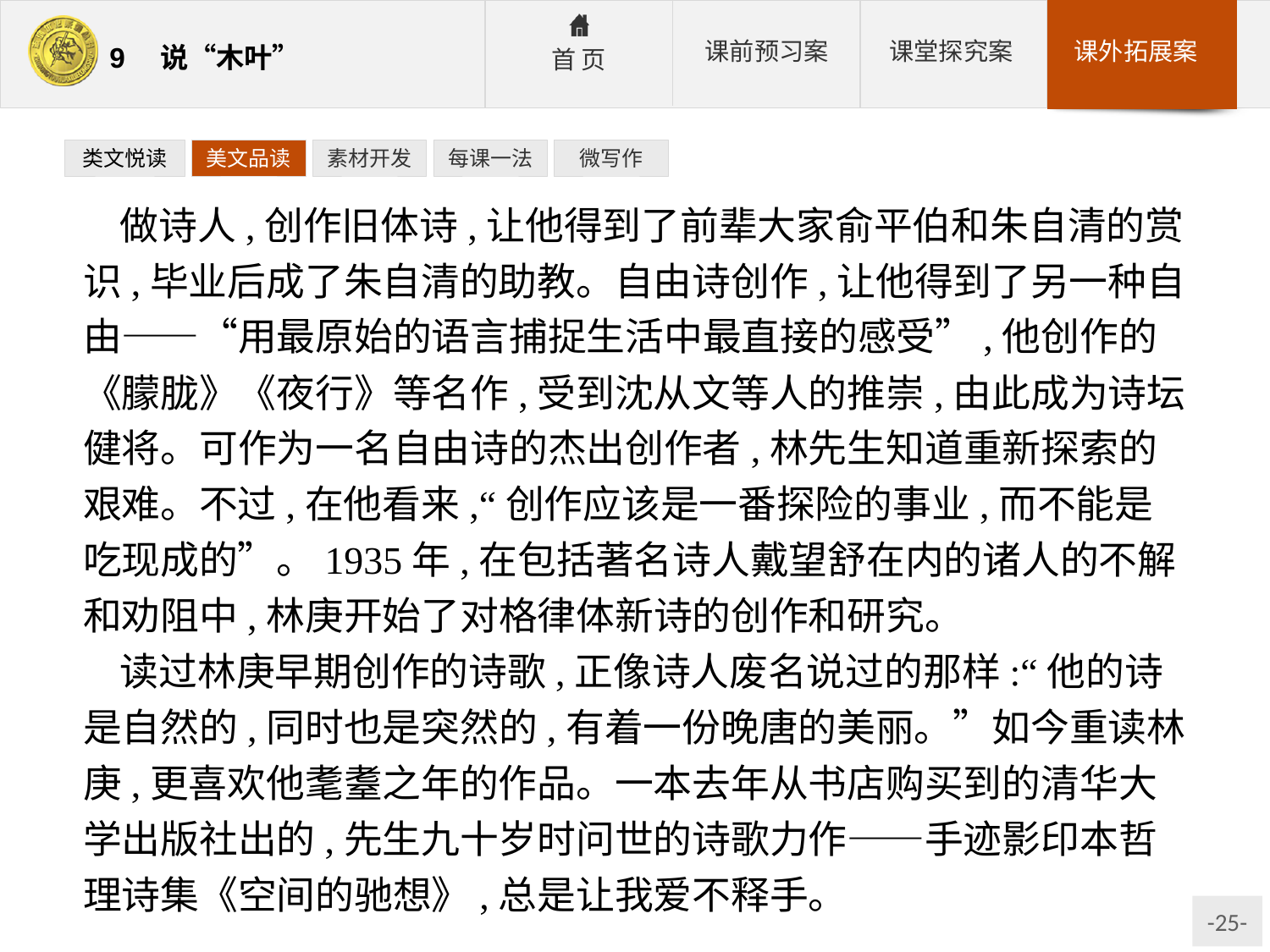

类文悦读
美文品读
素材开发
每课一法
微写作
做诗人,创作旧体诗,让他得到了前辈大家俞平伯和朱自清的赏识,毕业后成了朱自清的助教。自由诗创作,让他得到了另一种自由——“用最原始的语言捕捉生活中最直接的感受”,他创作的《朦胧》《夜行》等名作,受到沈从文等人的推崇,由此成为诗坛健将。可作为一名自由诗的杰出创作者,林先生知道重新探索的艰难。不过,在他看来,“创作应该是一番探险的事业,而不能是吃现成的”。1935年,在包括著名诗人戴望舒在内的诸人的不解和劝阻中,林庚开始了对格律体新诗的创作和研究。
读过林庚早期创作的诗歌,正像诗人废名说过的那样:“他的诗是自然的,同时也是突然的,有着一份晚唐的美丽。”如今重读林庚,更喜欢他耄耋之年的作品。一本去年从书店购买到的清华大学出版社出的,先生九十岁时问世的诗歌力作——手迹影印本哲理诗集《空间的驰想》,总是让我爱不释手。